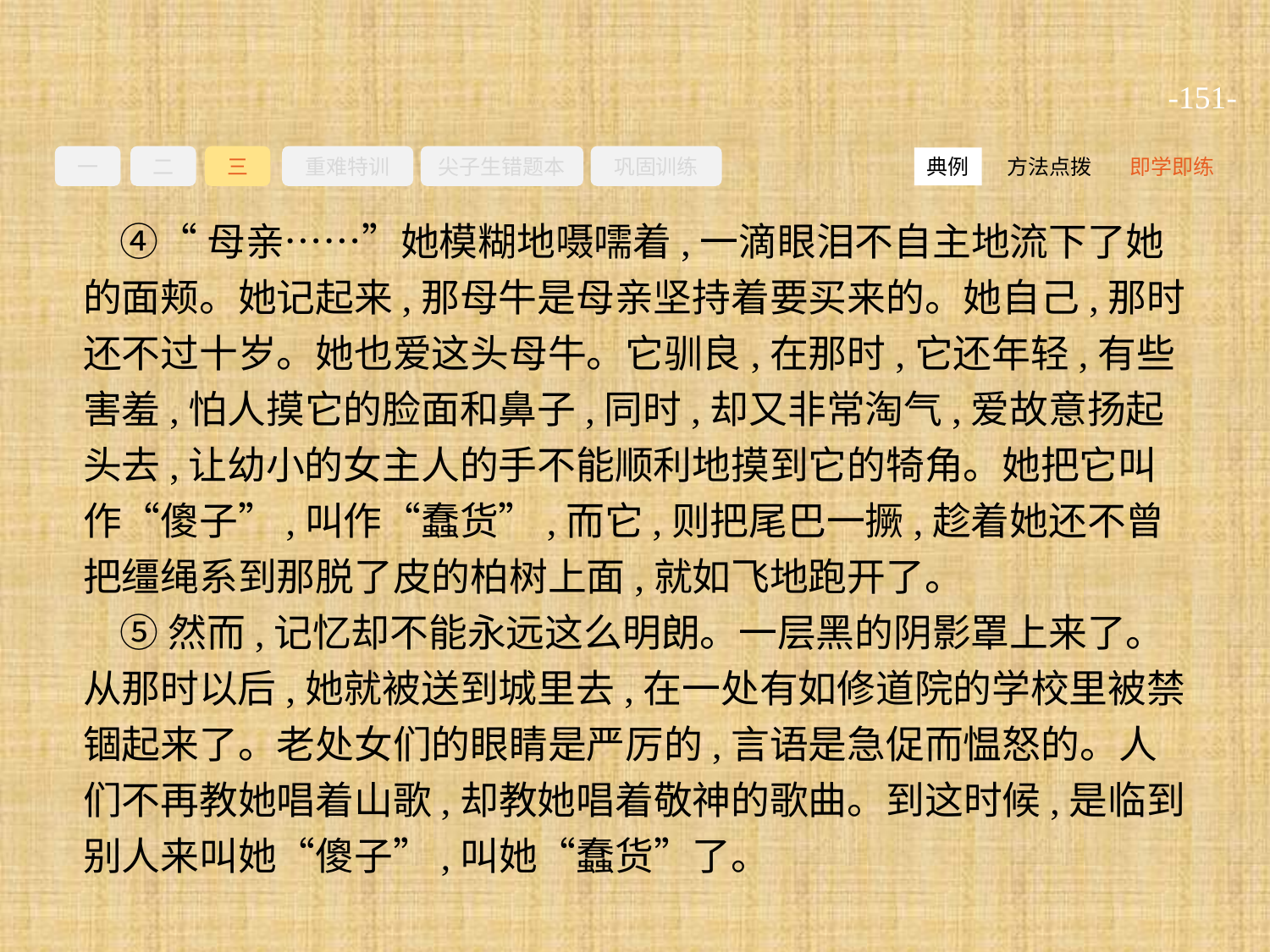

-151-
一
二
三
重难特训
尖子生错题本
巩固训练
方法点拨
即学即练
典例
④“母亲……”她模糊地嗫嚅着,一滴眼泪不自主地流下了她的面颊。她记起来,那母牛是母亲坚持着要买来的。她自己,那时还不过十岁。她也爱这头母牛。它驯良,在那时,它还年轻,有些害羞,怕人摸它的脸面和鼻子,同时,却又非常淘气,爱故意扬起头去,让幼小的女主人的手不能顺利地摸到它的犄角。她把它叫作“傻子”,叫作“蠢货”,而它,则把尾巴一撅,趁着她还不曾把缰绳系到那脱了皮的柏树上面,就如飞地跑开了。
⑤然而,记忆却不能永远这么明朗。一层黑的阴影罩上来了。从那时以后,她就被送到城里去,在一处有如修道院的学校里被禁锢起来了。老处女们的眼睛是严厉的,言语是急促而愠怒的。人们不再教她唱着山歌,却教她唱着敬神的歌曲。到这时候,是临到别人来叫她“傻子”,叫她“蠢货”了。